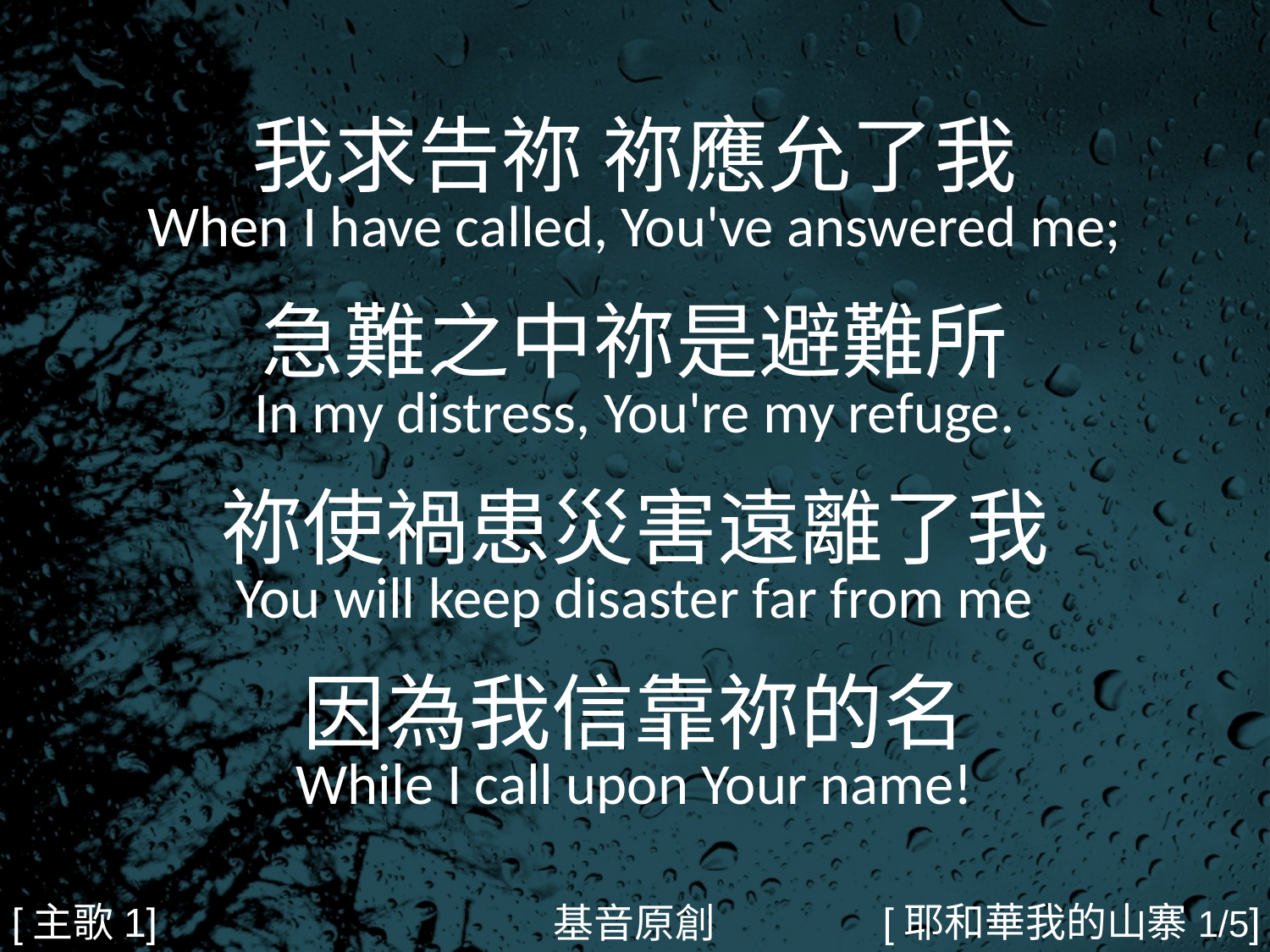

我求告祢 祢應允了我
When I have called, You've answered me;

急難之中祢是避難所
In my distress, You're my refuge.

祢使禍患災害遠離了我
You will keep disaster far from me

因為我信靠祢的名
While I call upon Your name!
#

[主歌1]
[耶和華我的山寨1/5]
基音原創